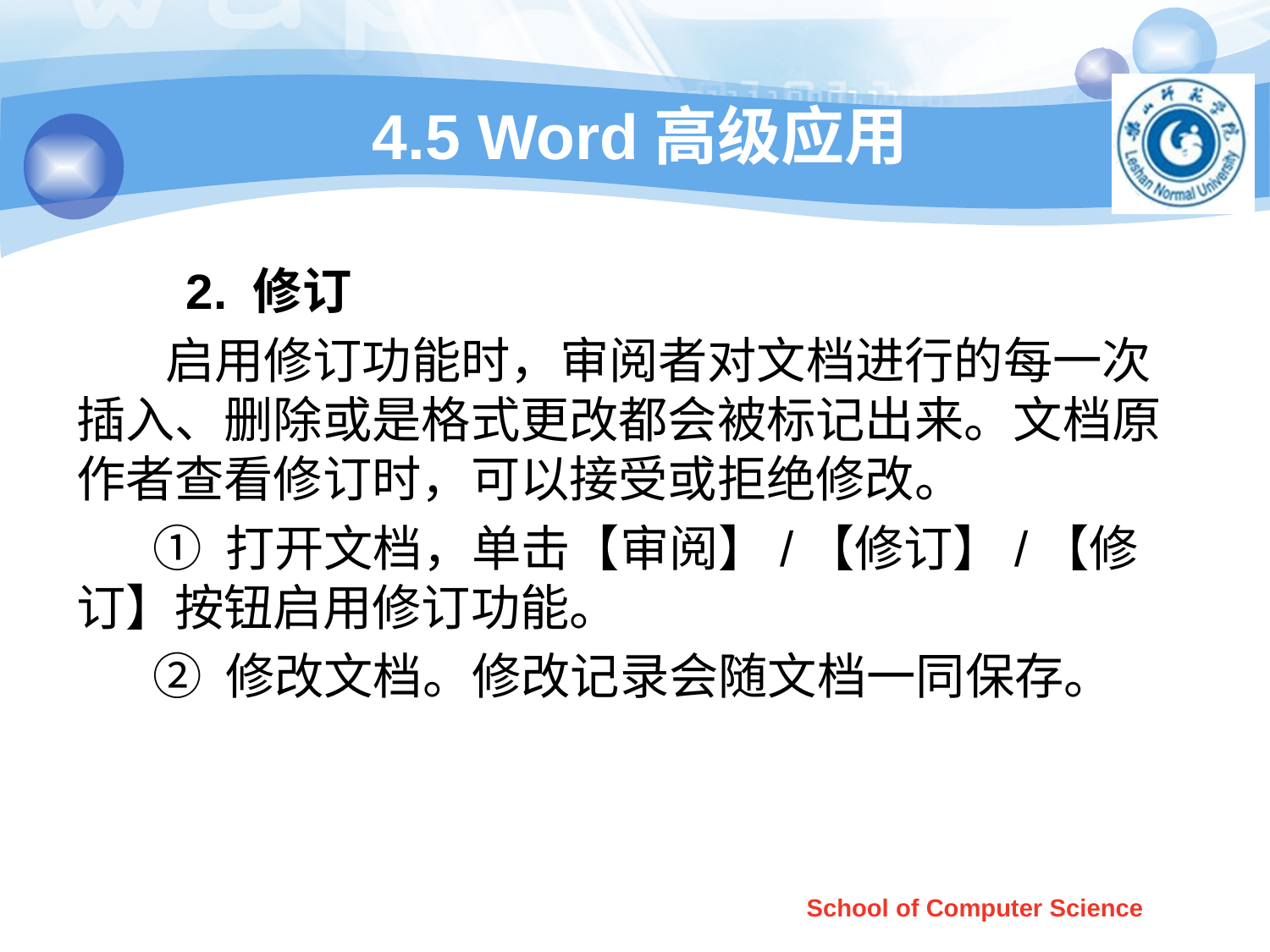

# 4.5 Word高级应用
        2. 修订
       启用修订功能时，审阅者对文档进行的每一次插入、删除或是格式更改都会被标记出来。文档原作者查看修订时，可以接受或拒绝修改。
       ① 打开文档，单击【审阅】/【修订】/【修订】按钮启用修订功能。
       ② 修改文档。修改记录会随文档一同保存。

School of Computer Science